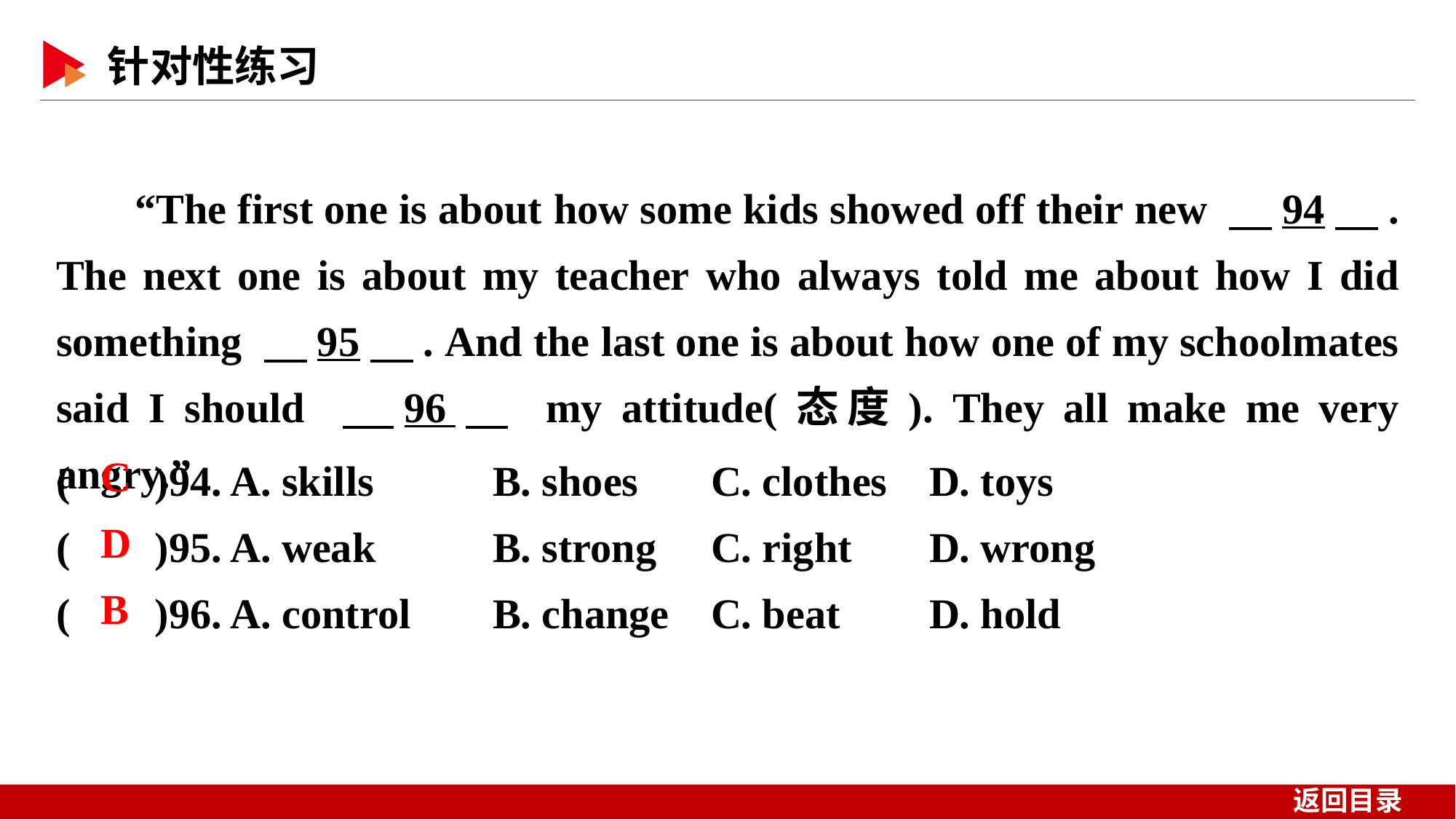

“The first one is about how some kids showed off their new 　94　. The next one is about my teacher who always told me about how I did something 　95　. And the last one is about how one of my schoolmates said I should 　96　 my attitude(态度). They all make me very angry.”
(        )94. A. skills    	B. shoes	C. clothes 	D. toys
(        )95. A. weak        	B. strong	C. right      	D. wrong
(        )96. A. control     	B. change	C. beat     	D. hold
   C
   D
   B